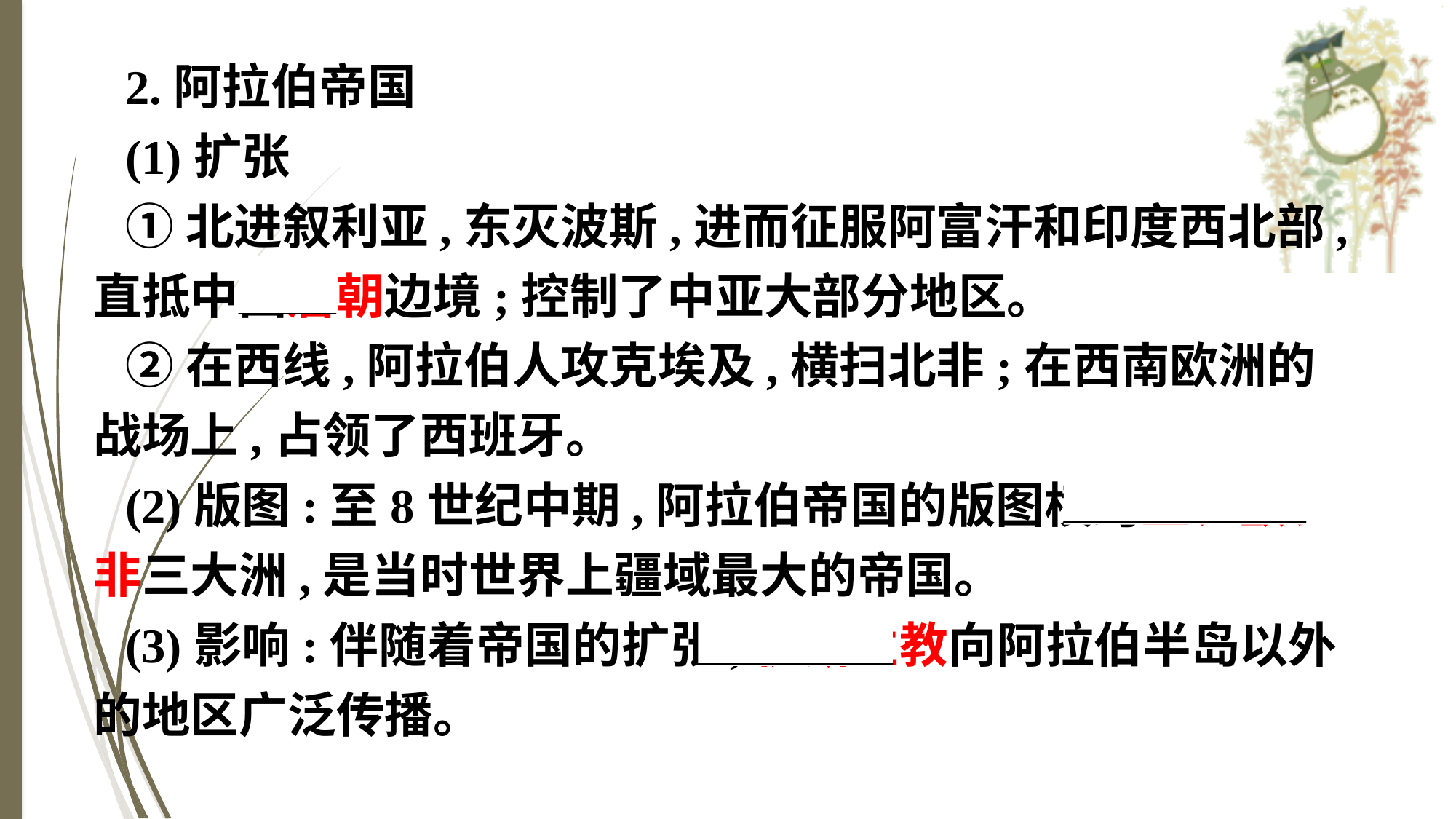

2.阿拉伯帝国
(1)扩张
①北进叙利亚,东灭波斯,进而征服阿富汗和印度西北部,直抵中国唐朝边境;控制了中亚大部分地区。
②在西线,阿拉伯人攻克埃及,横扫北非;在西南欧洲的战场上,占领了西班牙。
(2)版图:至8世纪中期,阿拉伯帝国的版图横跨亚、欧、非三大洲,是当时世界上疆域最大的帝国。
(3)影响:伴随着帝国的扩张,伊斯兰教向阿拉伯半岛以外的地区广泛传播。